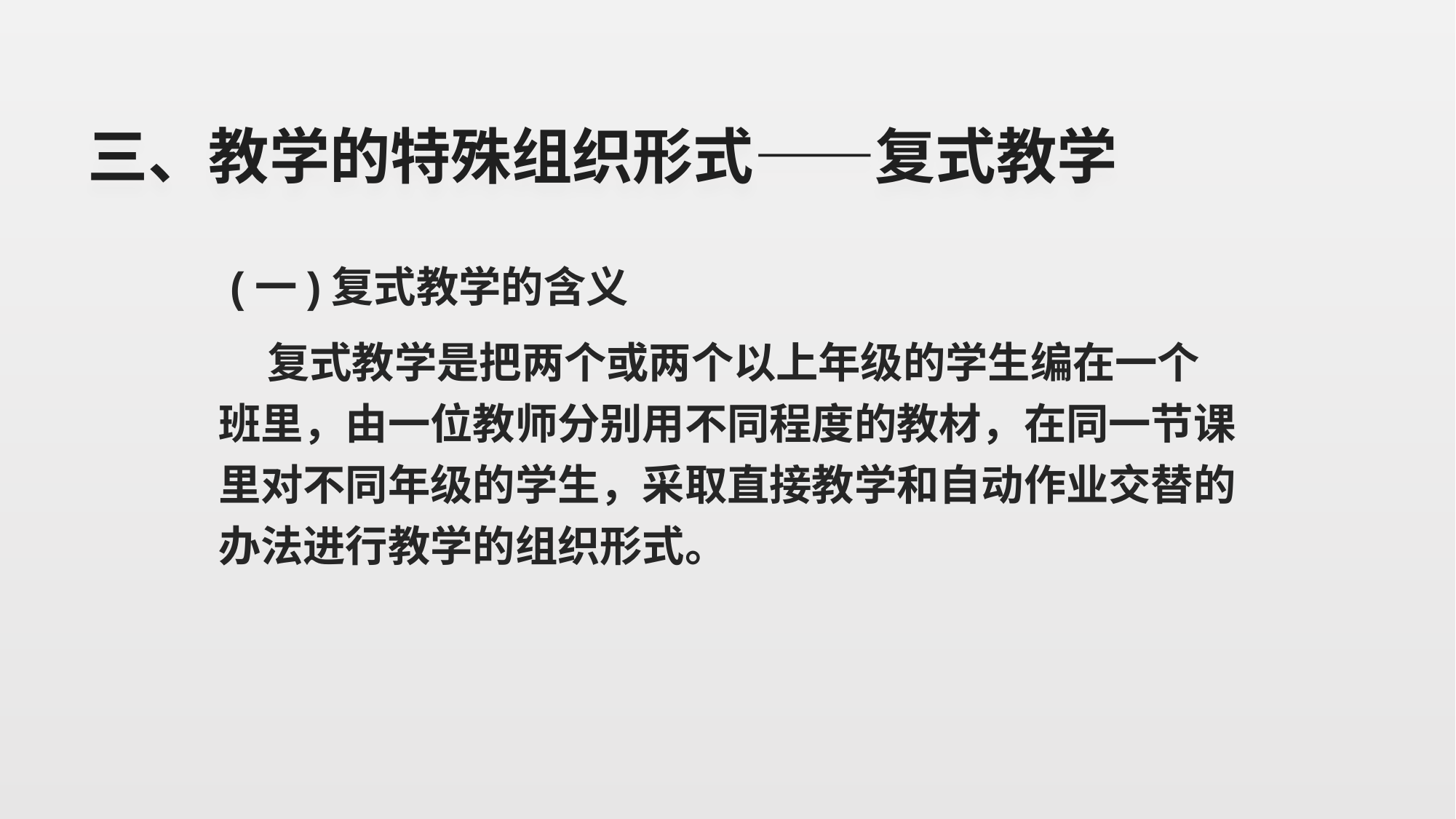

# 三、教学的特殊组织形式——复式教学
 (一)复式教学的含义
    复式教学是把两个或两个以上年级的学生编在一个班里，由一位教师分别用不同程度的教材，在同一节课里对不同年级的学生，采取直接教学和自动作业交替的办法进行教学的组织形式。